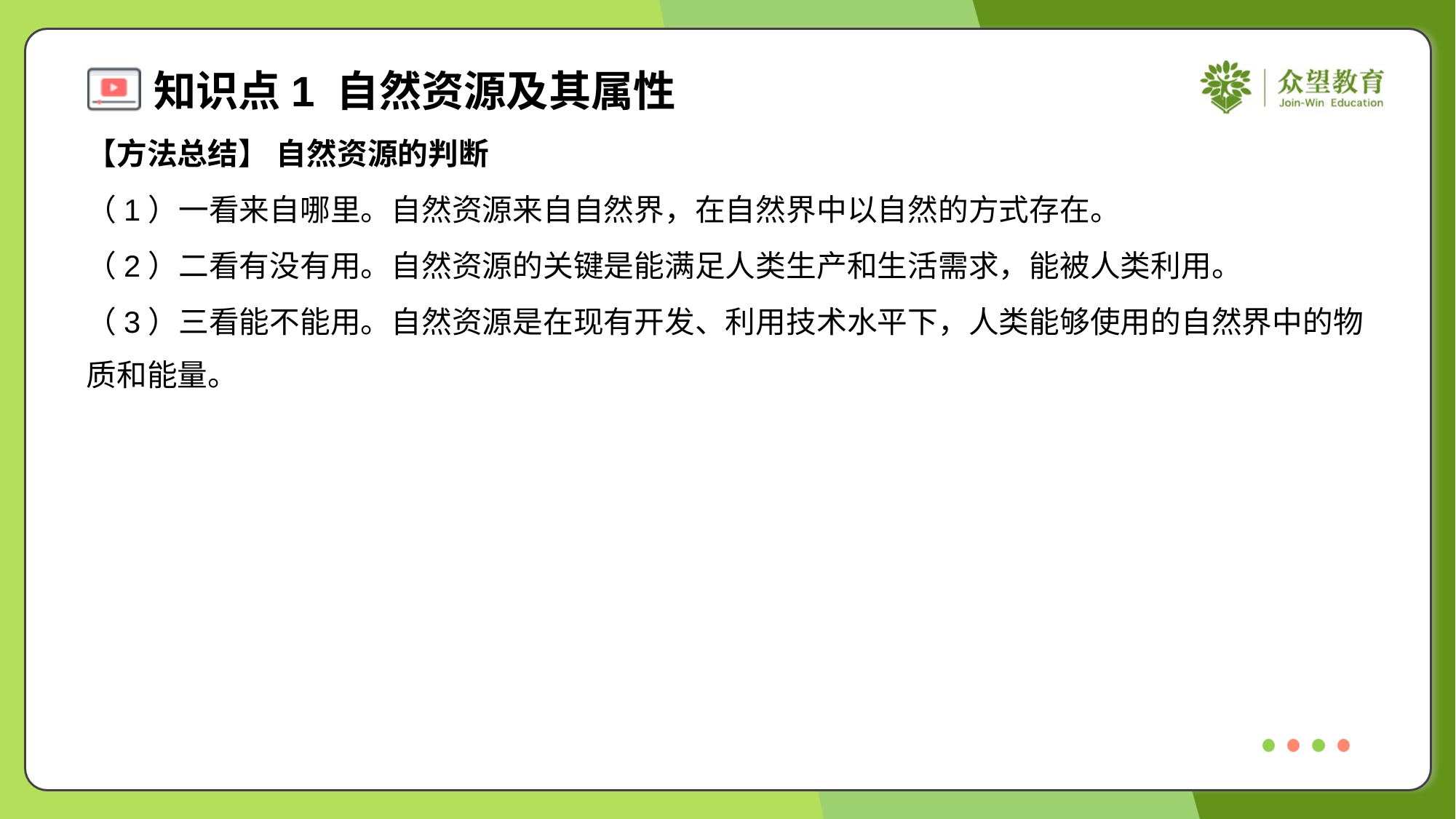

【方法总结】 自然资源的判断
（1）一看来自哪里。自然资源来自自然界，在自然界中以自然的方式存在。
（2）二看有没有用。自然资源的关键是能满足人类生产和生活需求，能被人类利用。
（3）三看能不能用。自然资源是在现有开发、利用技术水平下，人类能够使用的自然界中的物
质和能量。